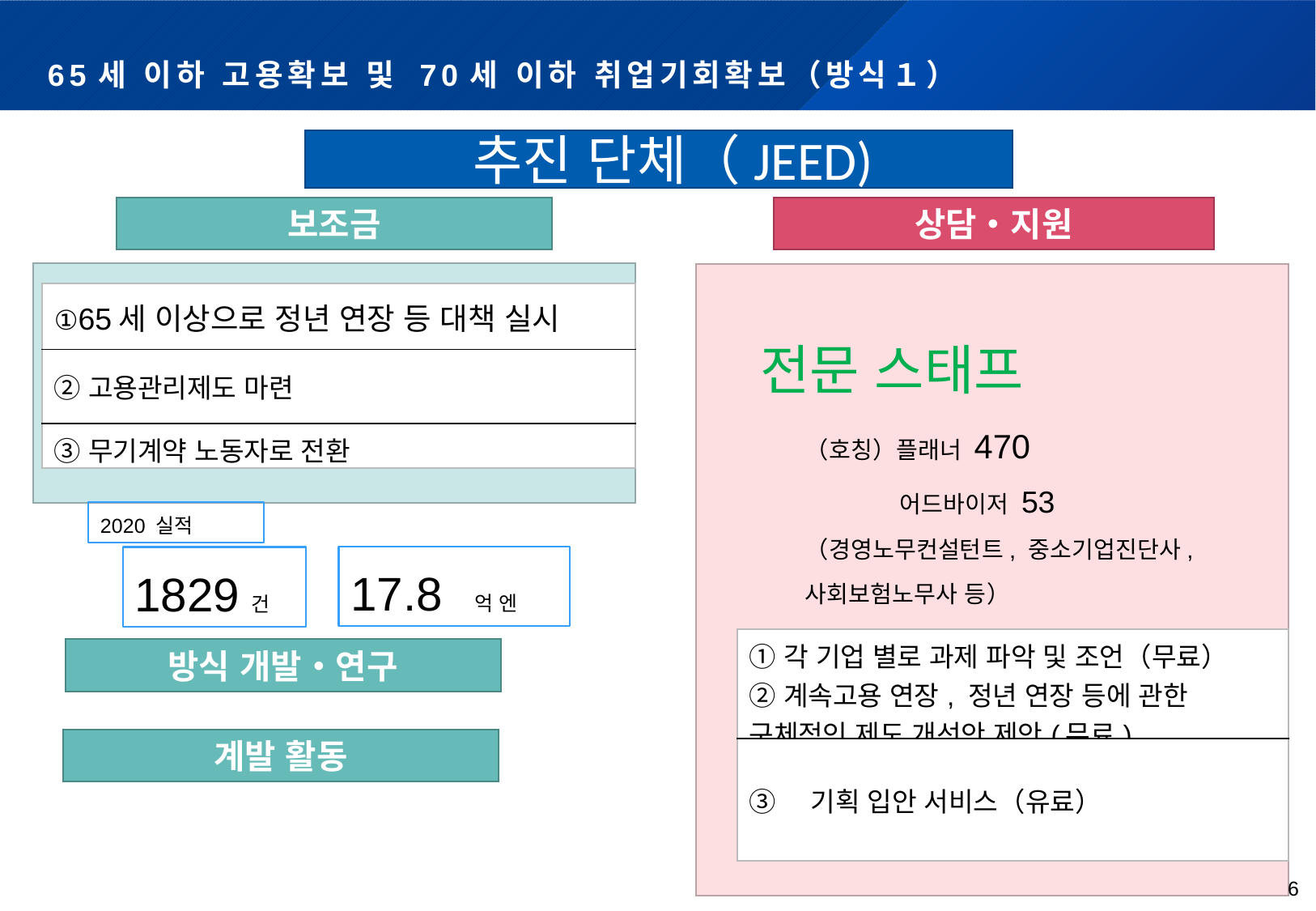

# 65세 이하 고용확보 및 70세 이하 취업기회확보（방식１）
 추진 단체（JEED)
보조금
상담・지원

| ①65세 이상으로 정년 연장 등 대책 실시 |
| --- |
| ②고용관리제도 마련 |
| ③무기계약 노동자로 전환 |
전문 스태프
（호칭）플래너 470
　　　　어드바이저 53
（경영노무컨설턴트, 중소기업진단사,
사회보험노무사 등）
2020 실적
17.8　억 엔
1829건
| ①각 기업 별로 과제 파악 및 조언（무료） ②계속고용 연장, 정년 연장 등에 관한 구체적인 제도 개선안 제안(무료) |
| --- |
| ③　기획 입안 서비스（유료） |
방식 개발・연구
계발 활동
6